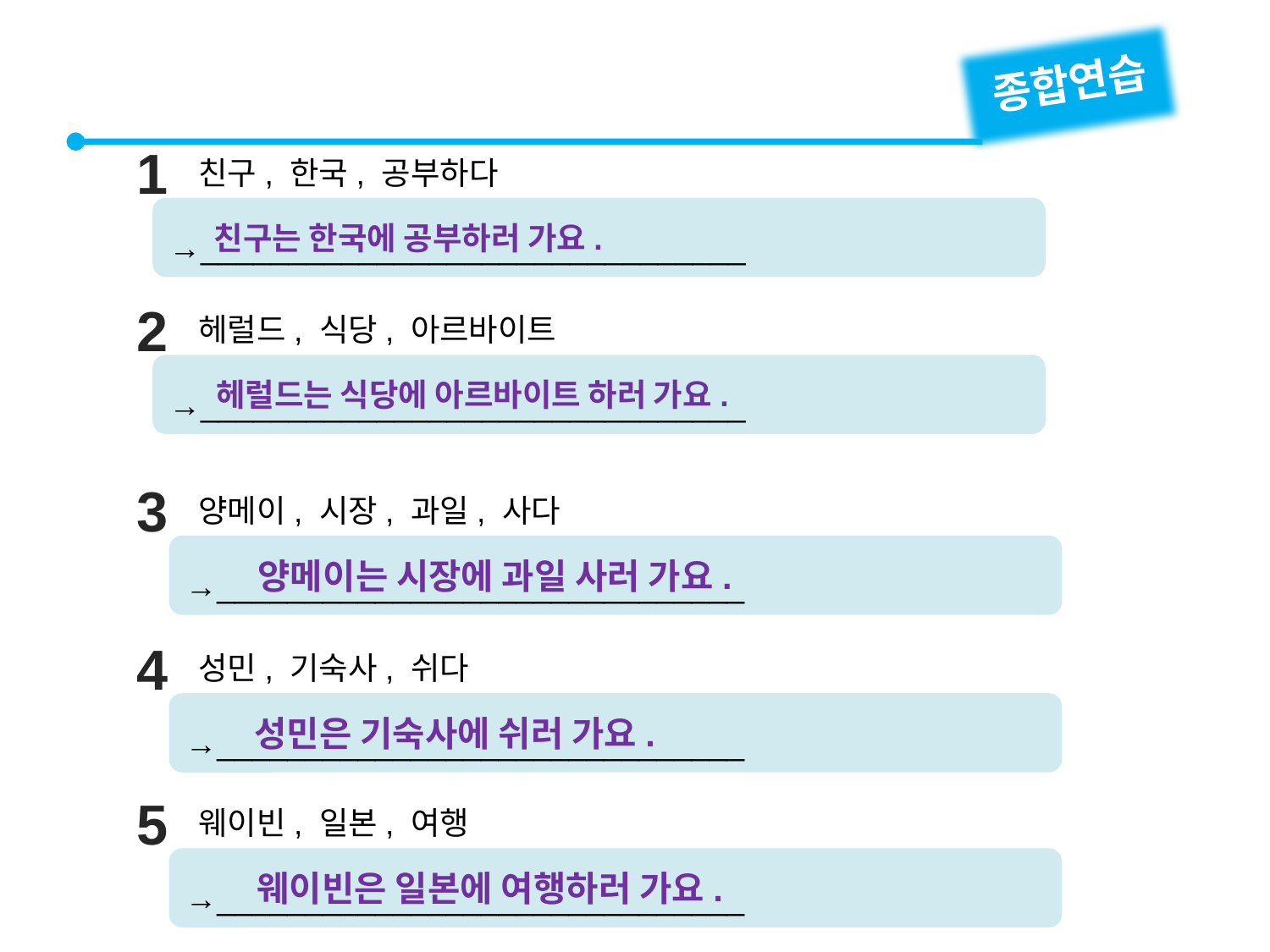

종합연습
1
친구, 한국, 공부하다
→_______________________________
친구는 한국에 공부하러 가요.
2
헤럴드, 식당, 아르바이트
→_______________________________
헤럴드는 식당에 아르바이트 하러 가요.
3
양메이, 시장, 과일, 사다
→______________________________
양메이는 시장에 과일 사러 가요.
4
성민, 기숙사, 쉬다
→______________________________
성민은 기숙사에 쉬러 가요.
5
웨이빈, 일본, 여행
→______________________________
웨이빈은 일본에 여행하러 가요.